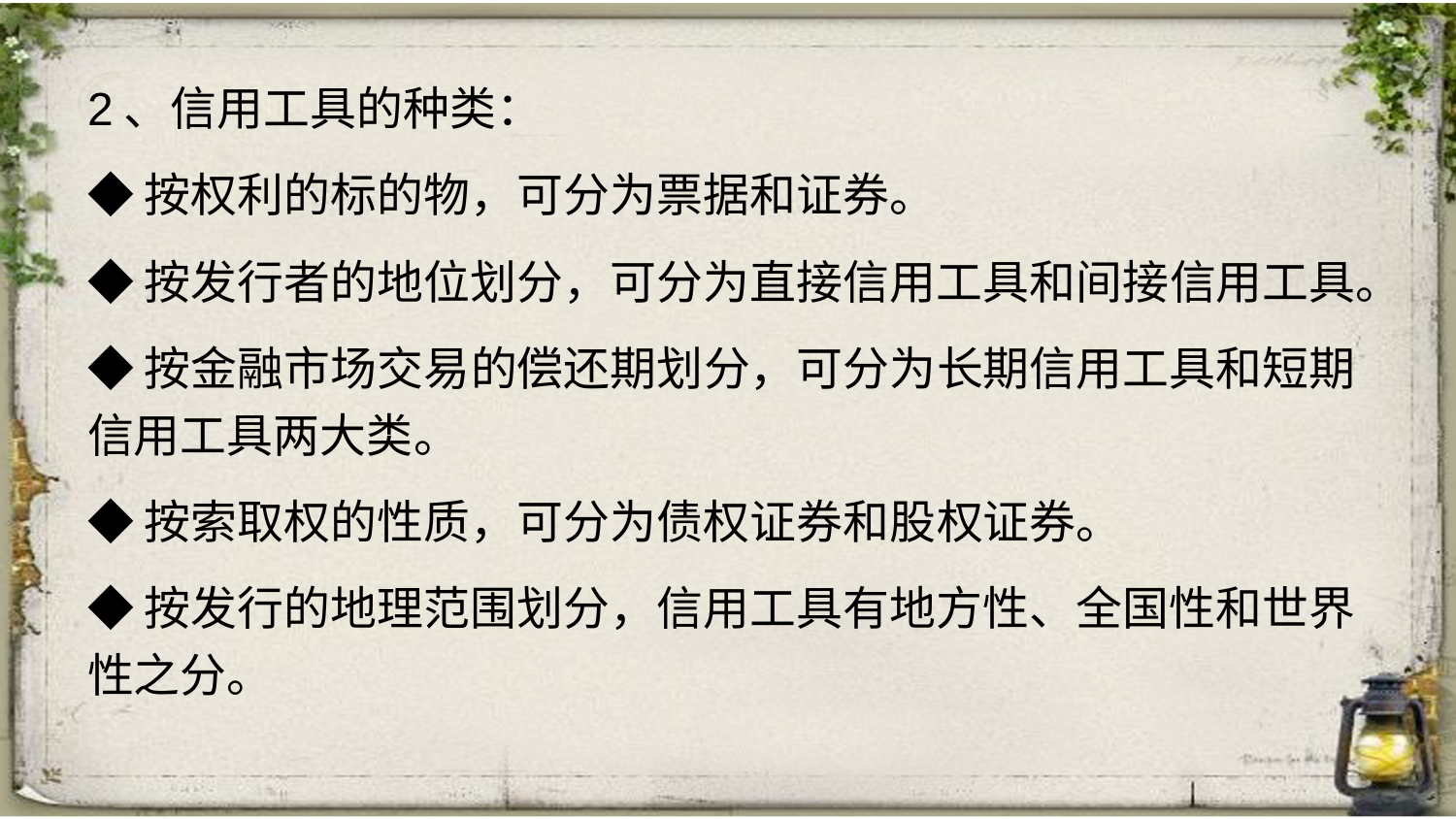

2、信用工具的种类：
◆按权利的标的物，可分为票据和证券。
◆按发行者的地位划分，可分为直接信用工具和间接信用工具。
◆按金融市场交易的偿还期划分，可分为长期信用工具和短期信用工具两大类。
◆按索取权的性质，可分为债权证券和股权证券。
◆按发行的地理范围划分，信用工具有地方性、全国性和世界性之分。